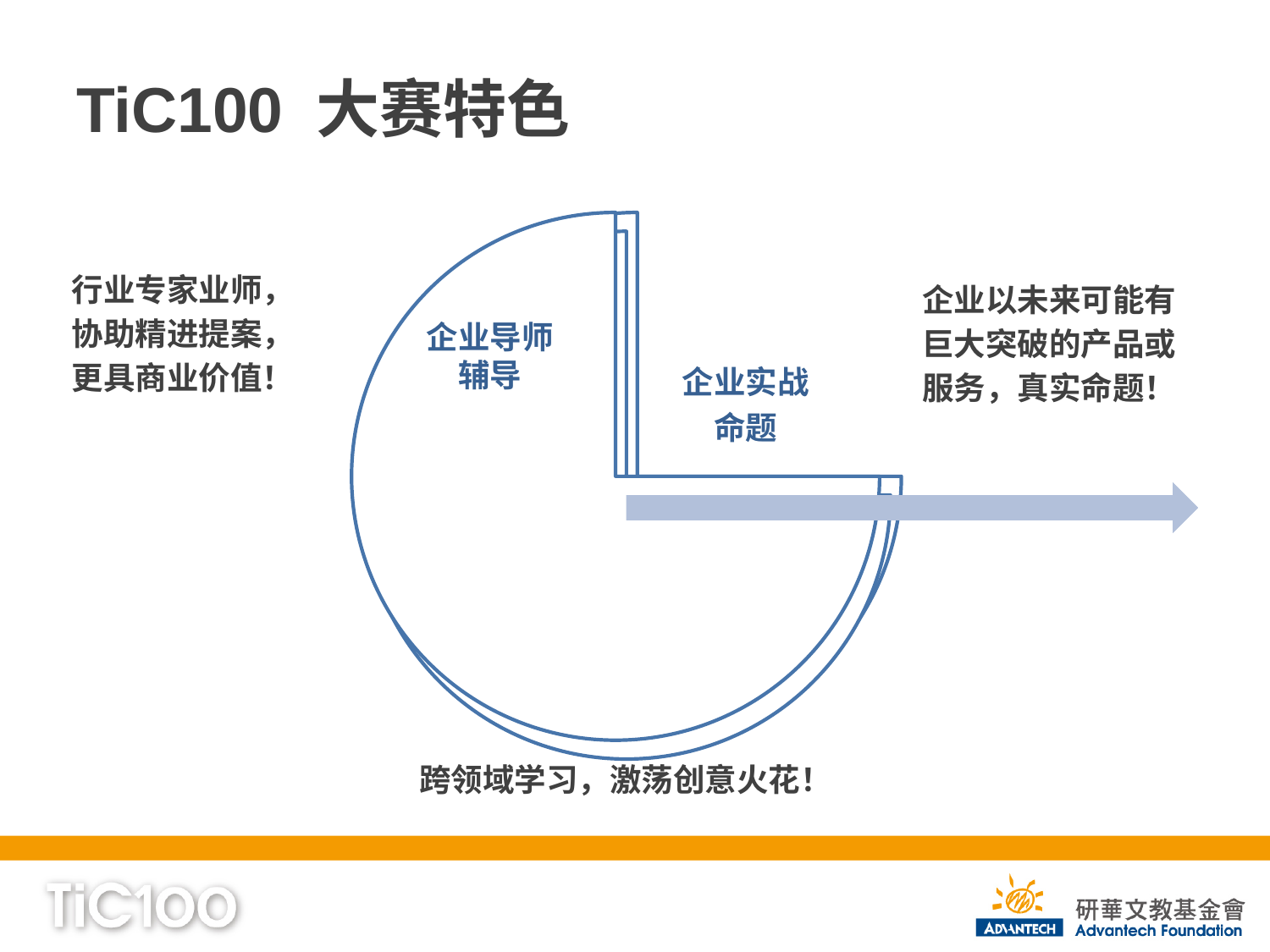

# TiC100 大赛特色
企业实战
命题
跨学科合作
(经管+理工)
行业专家业师，协助精进提案，更具商业价值！
企业以未来可能有巨大突破的产品或服务，真实命题！
企业导师
辅导
跨领域学习，激荡创意火花！